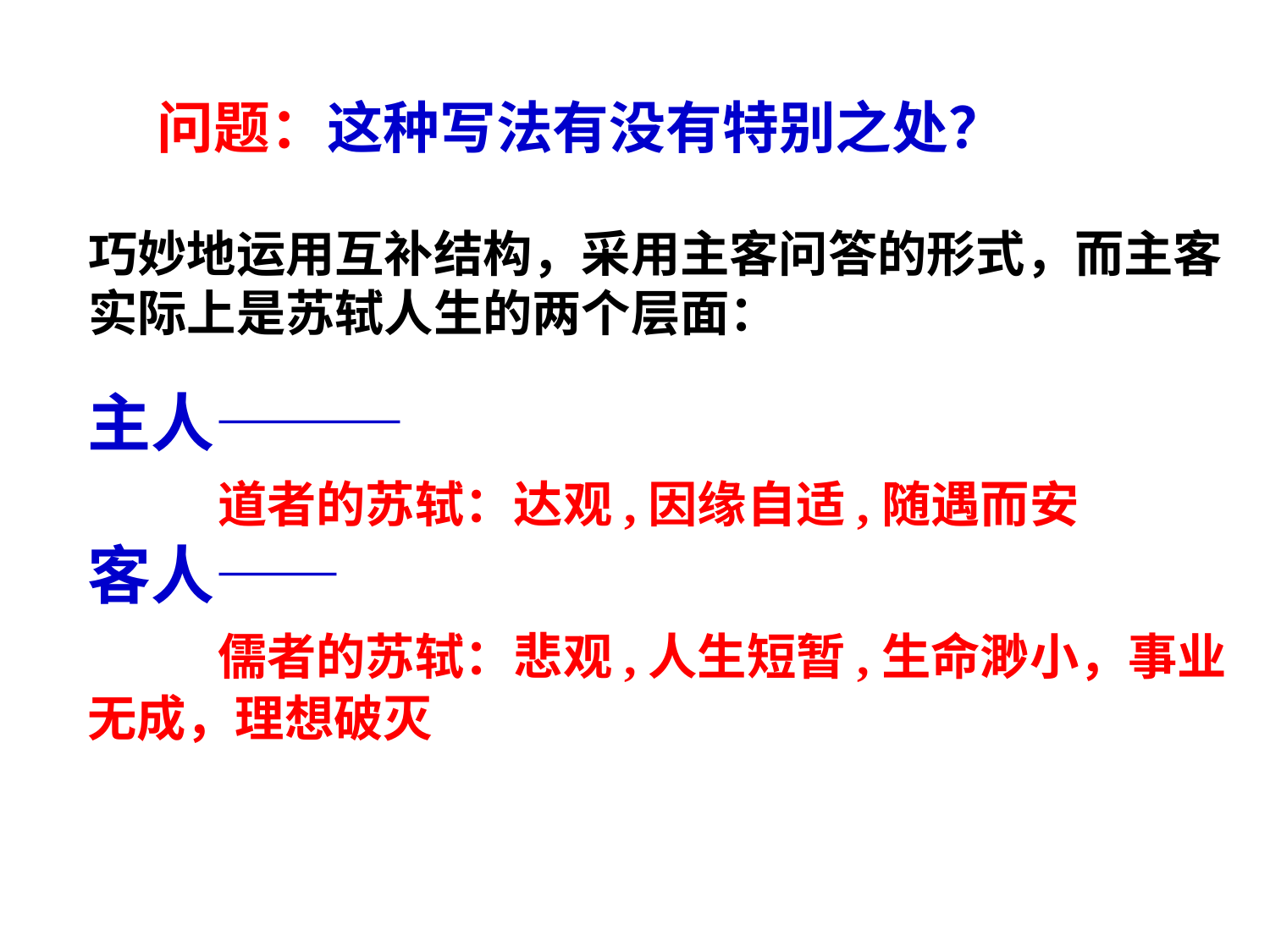

问题：这种写法有没有特别之处？
巧妙地运用互补结构，采用主客问答的形式，而主客
实际上是苏轼人生的两个层面：
主人———
        道者的苏轼：达观,因缘自适,随遇而安
客人——
        儒者的苏轼：悲观,人生短暂,生命渺小，事业无成，理想破灭